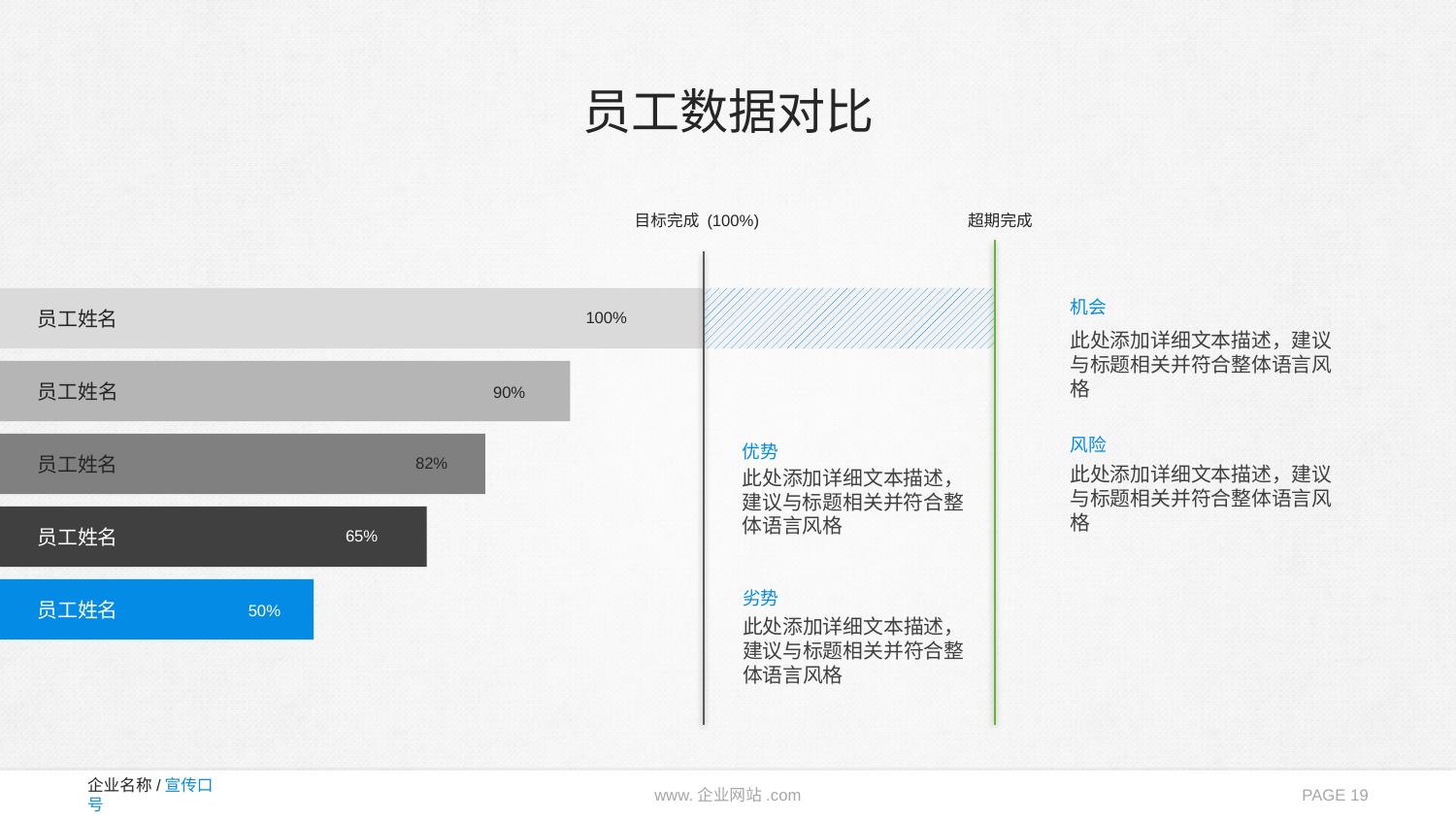

# 员工数据对比
目标完成 (100%)
超期完成
    员工姓名

机会
100%
此处添加详细文本描述，建议与标题相关并符合整体语言风格
    员工姓名
90%
风险
    员工姓名
优势
82%
此处添加详细文本描述，建议与标题相关并符合整体语言风格
此处添加详细文本描述，建议与标题相关并符合整体语言风格
    员工姓名
65%
    员工姓名
劣势
50%
此处添加详细文本描述，建议与标题相关并符合整体语言风格
PAGE 19
www.企业网站.com